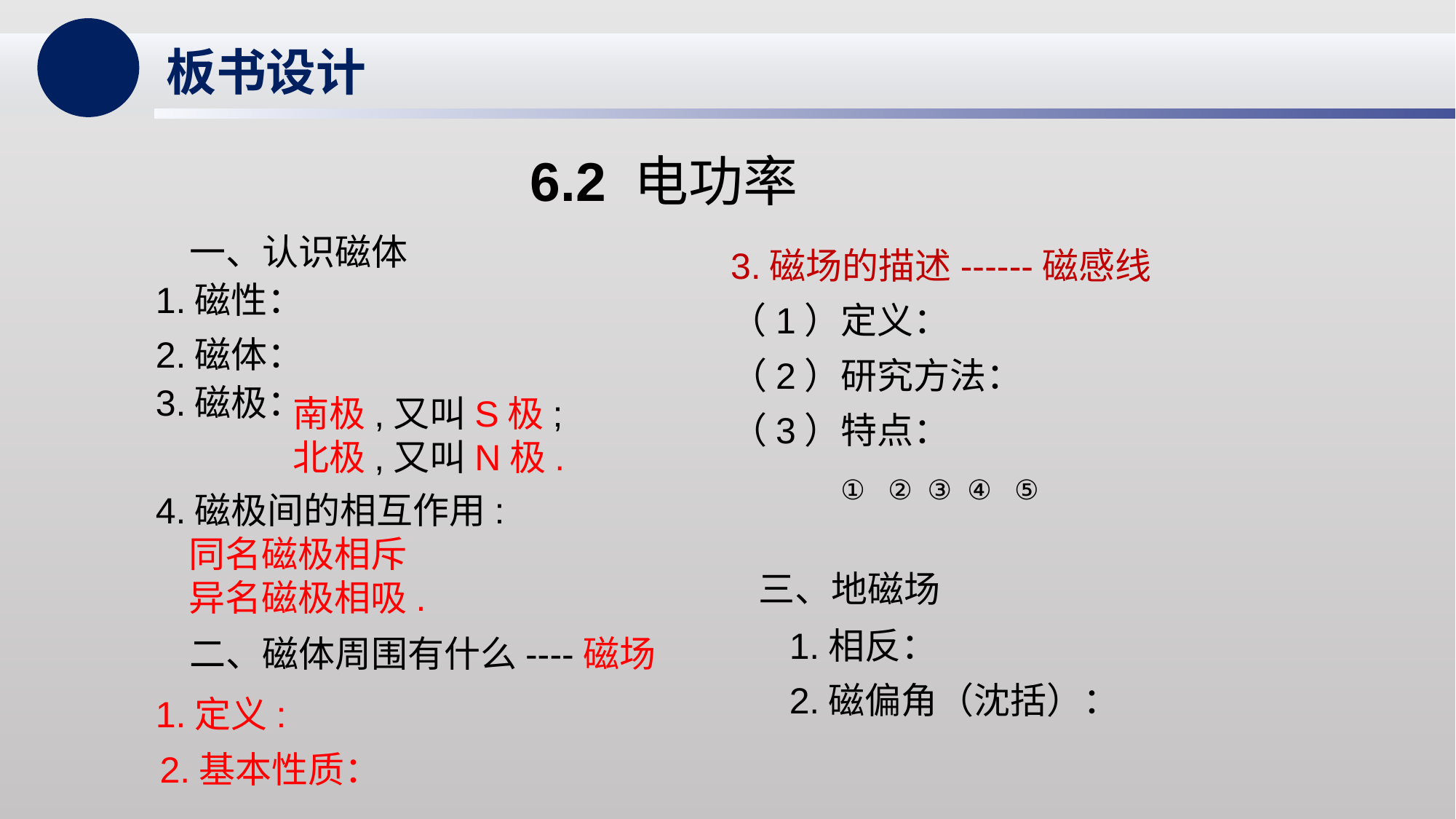

板书设计

6.2 电功率
一、认识磁体
3.磁场的描述------磁感线
1.磁性：
（1）定义：
2.磁体：
（2）研究方法：
3.磁极：
南极,又叫S极;
北极,又叫N极.
（3）特点：
①   ②  ③  ④   ⑤
4.磁极间的相互作用:
   同名磁极相斥
   异名磁极相吸.
三、地磁场
1.相反：
二、磁体周围有什么----磁场

2.磁偏角（沈括）：
1.定义:
2.基本性质：